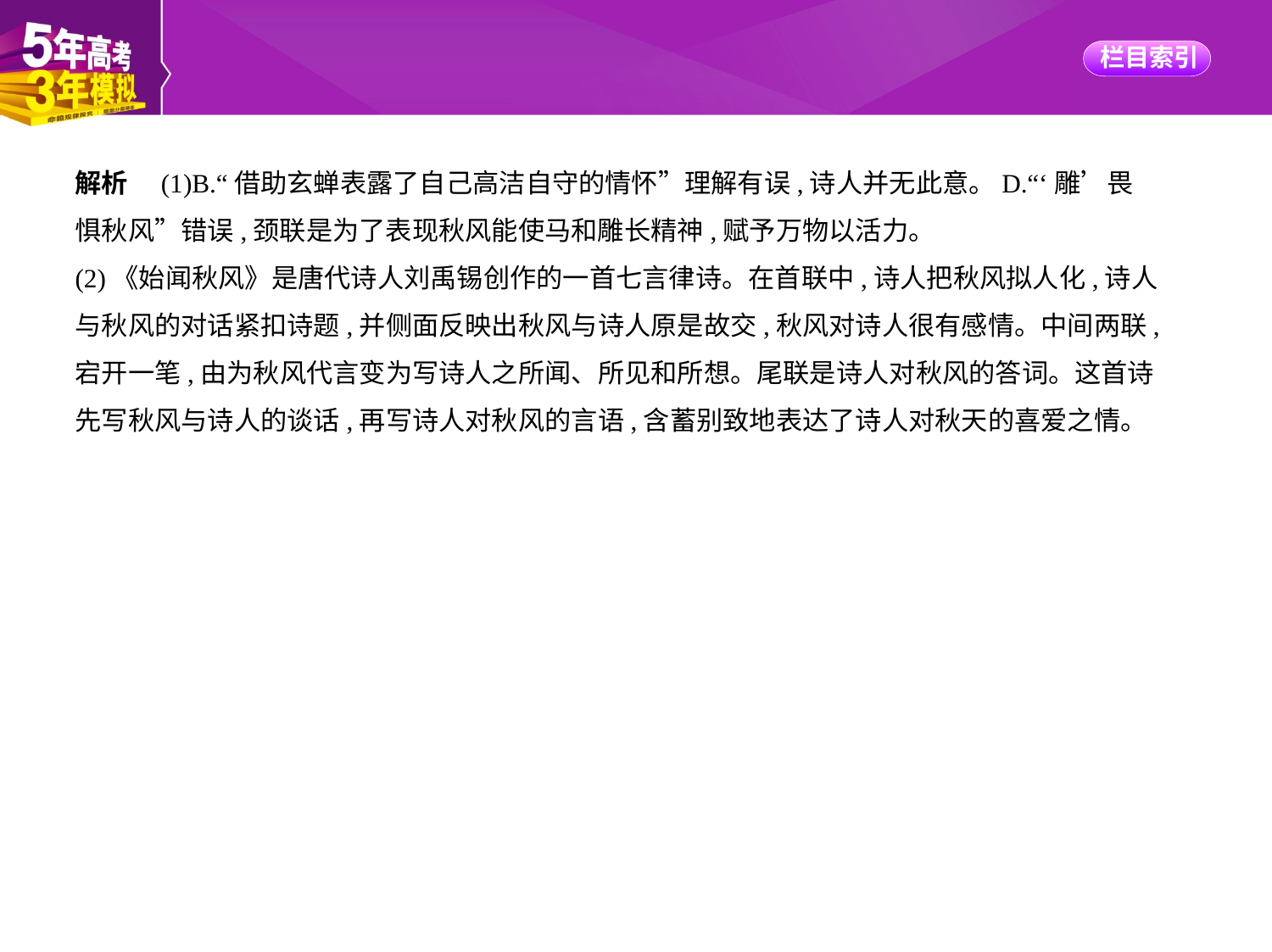

解析　(1)B.“借助玄蝉表露了自己高洁自守的情怀”理解有误,诗人并无此意。D.“‘雕’畏
惧秋风”错误,颈联是为了表现秋风能使马和雕长精神,赋予万物以活力。
(2)《始闻秋风》是唐代诗人刘禹锡创作的一首七言律诗。在首联中,诗人把秋风拟人化,诗人
与秋风的对话紧扣诗题,并侧面反映出秋风与诗人原是故交,秋风对诗人很有感情。中间两联,
宕开一笔,由为秋风代言变为写诗人之所闻、所见和所想。尾联是诗人对秋风的答词。这首诗
先写秋风与诗人的谈话,再写诗人对秋风的言语,含蓄别致地表达了诗人对秋天的喜爱之情。